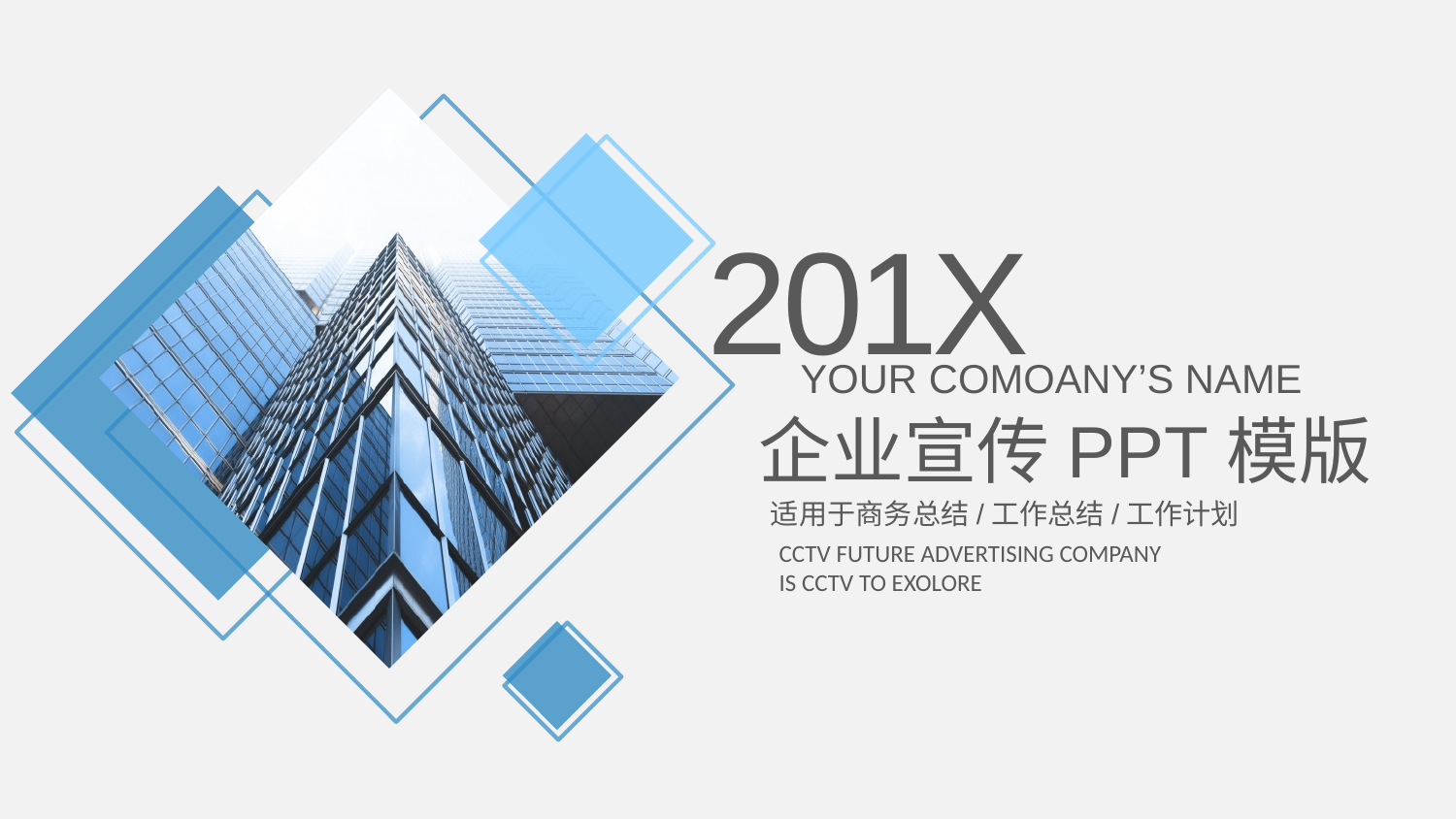

201X

YOUR COMOANY’S NAME
企业宣传PPT模版
适用于商务总结/工作总结/工作计划
CCTV FUTURE ADVERTISING COMPANY
IS CCTV TO EXOLORE